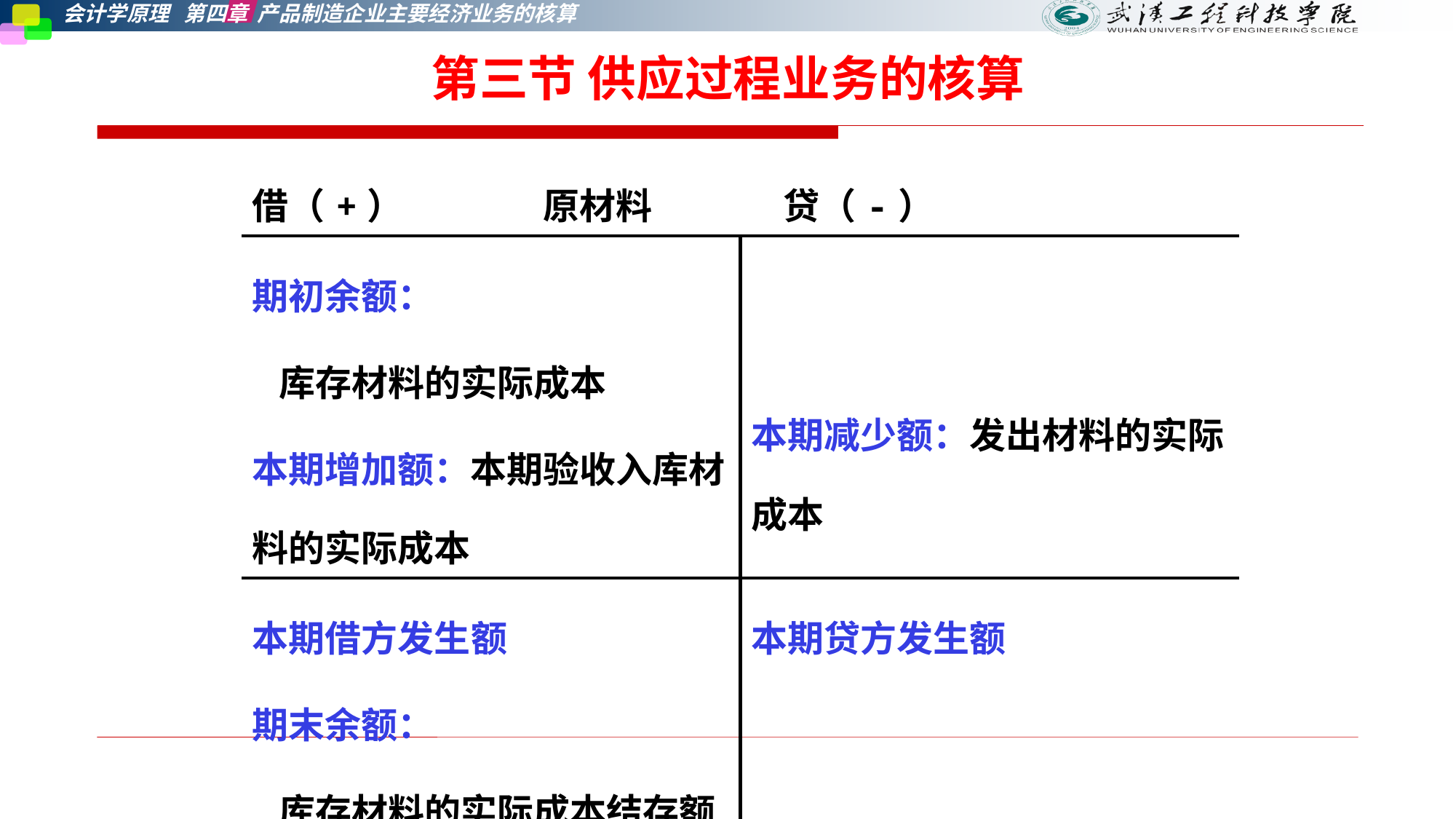

第三节 供应过程业务的核算

| 借（+） 原材料 贷（-） |  |
| --- | --- |
| 期初余额： 库存材料的实际成本 本期增加额：本期验收入库材料的实际成本 | 本期减少额：发出材料的实际成本 |
| 本期借方发生额 期末余额： 库存材料的实际成本结存额 | 本期贷方发生额 |